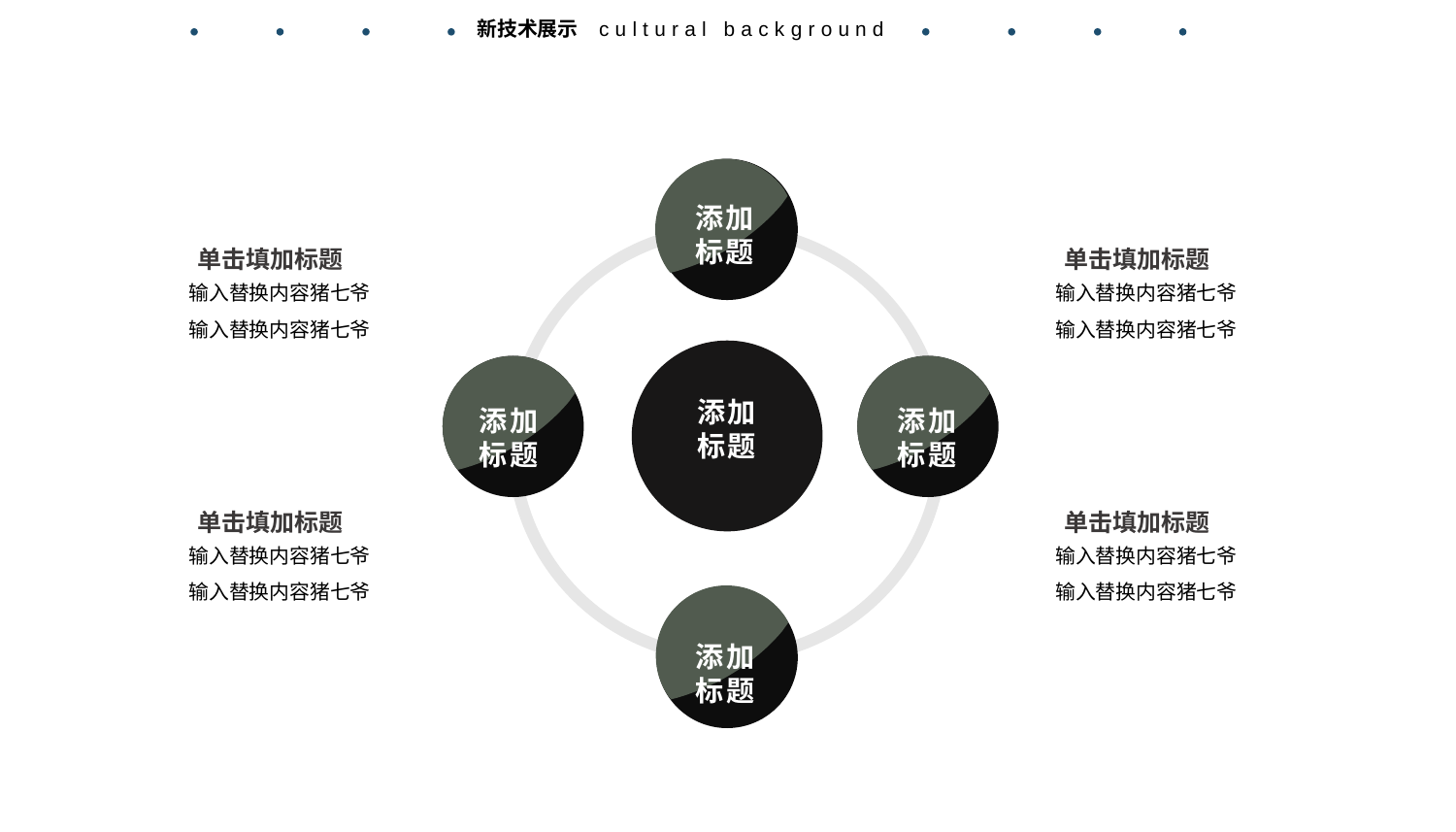

cultural background
新技术展示

添加
标题

添加
标题

添加
标题

添加
标题

添加
标题
单击填加标题
单击填加标题
输入替换内容猪七爷
输入替换内容猪七爷
输入替换内容猪七爷
输入替换内容猪七爷
单击填加标题
单击填加标题
输入替换内容猪七爷
输入替换内容猪七爷
输入替换内容猪七爷
输入替换内容猪七爷